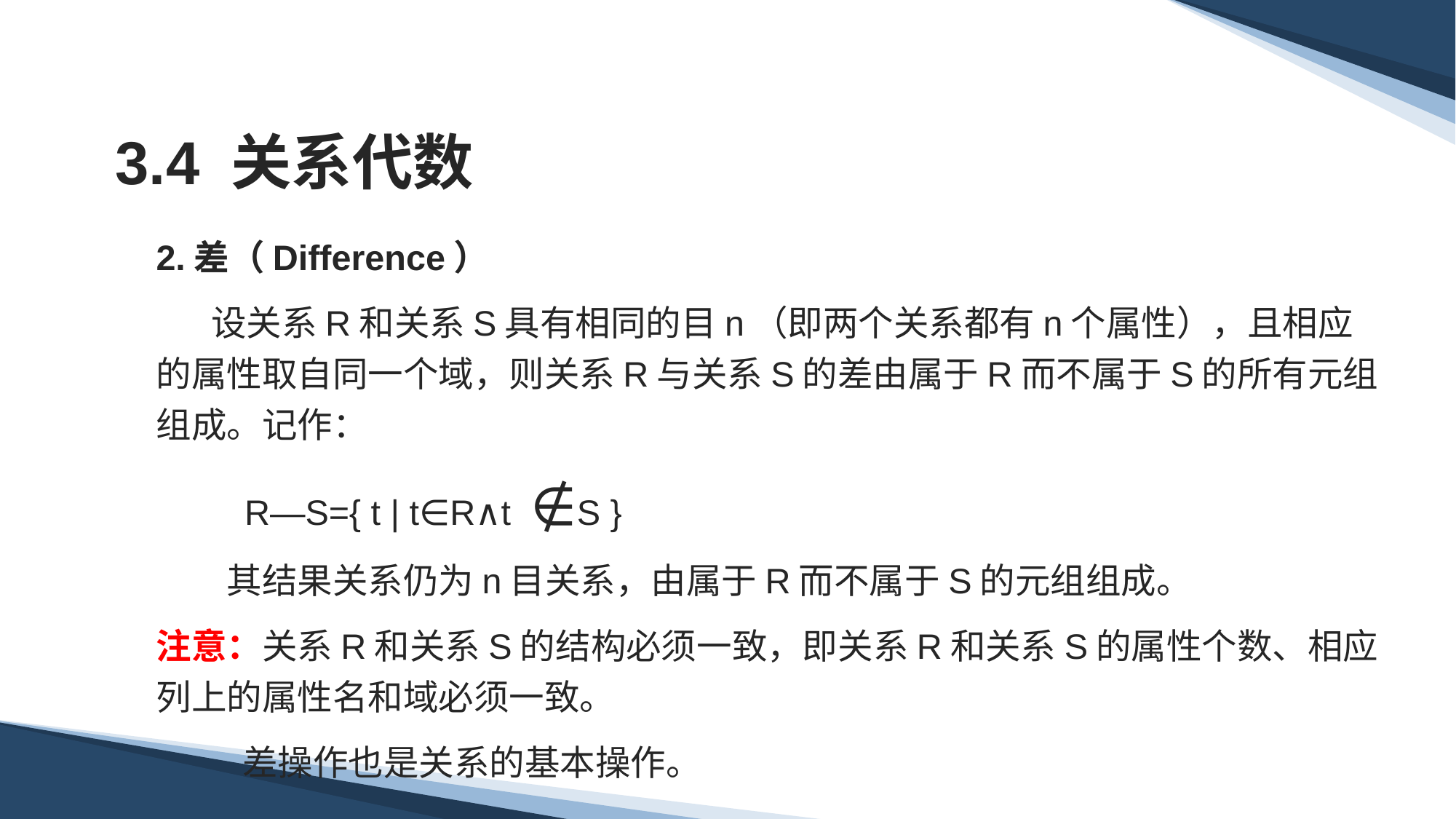

# 3.4 关系代数
2.差（Difference）
      设关系R和关系S具有相同的目n（即两个关系都有n个属性），且相应的属性取自同一个域，则关系R与关系S的差由属于R而不属于S的所有元组组成。记作：
         R—S={ t | t∈R∧t  ∉S }
        其结果关系仍为n目关系，由属于R而不属于S的元组组成。
注意：关系R和关系S的结构必须一致，即关系R和关系S的属性个数、相应列上的属性名和域必须一致。
          差操作也是关系的基本操作。